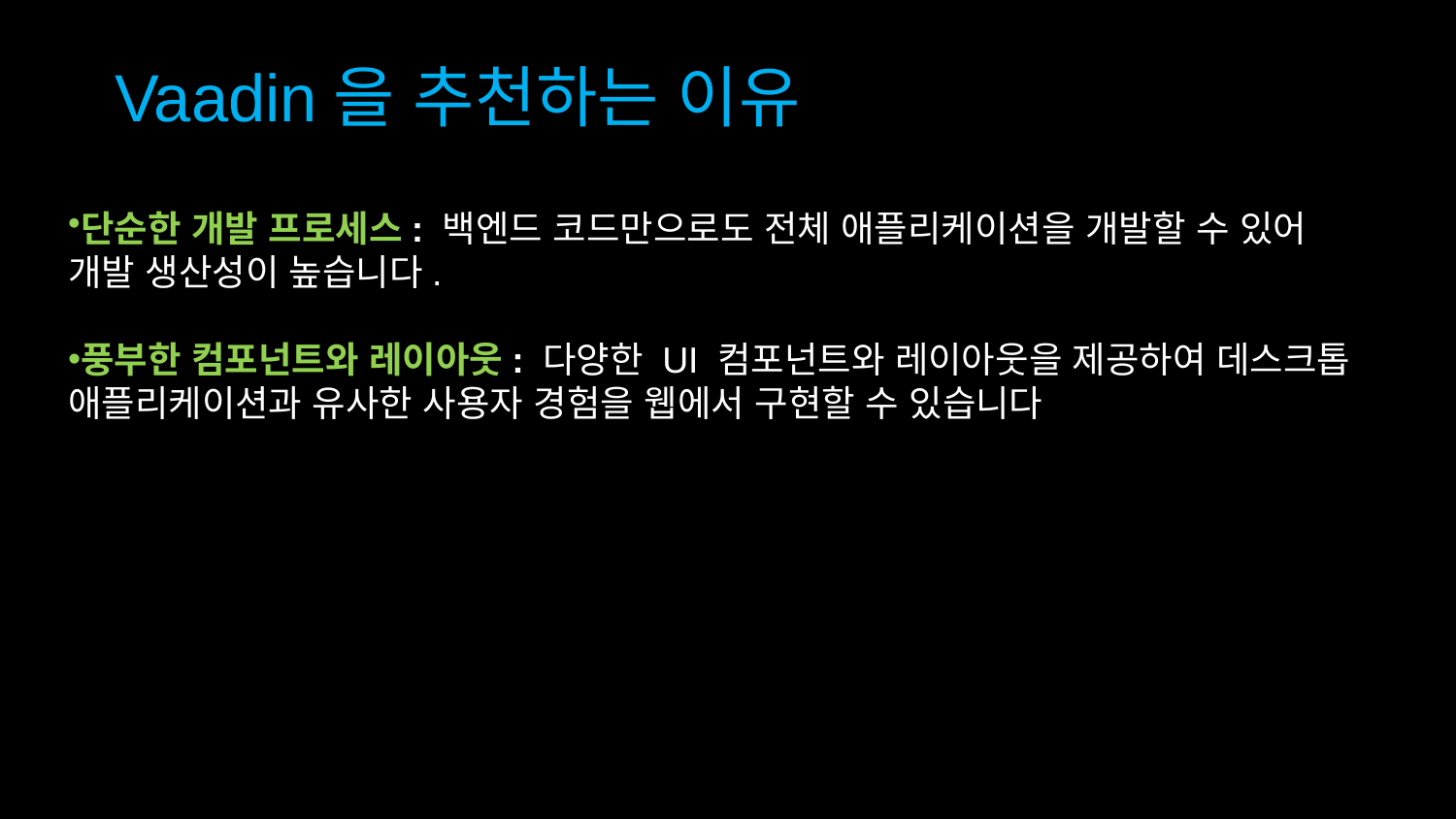

# Vaadin을 추천하는 이유
단순한 개발 프로세스: 백엔드 코드만으로도 전체 애플리케이션을 개발할 수 있어
개발 생산성이 높습니다.

풍부한 컴포넌트와 레이아웃: 다양한 UI 컴포넌트와 레이아웃을 제공하여 데스크톱 애플리케이션과 유사한 사용자 경험을 웹에서 구현할 수 있습니다